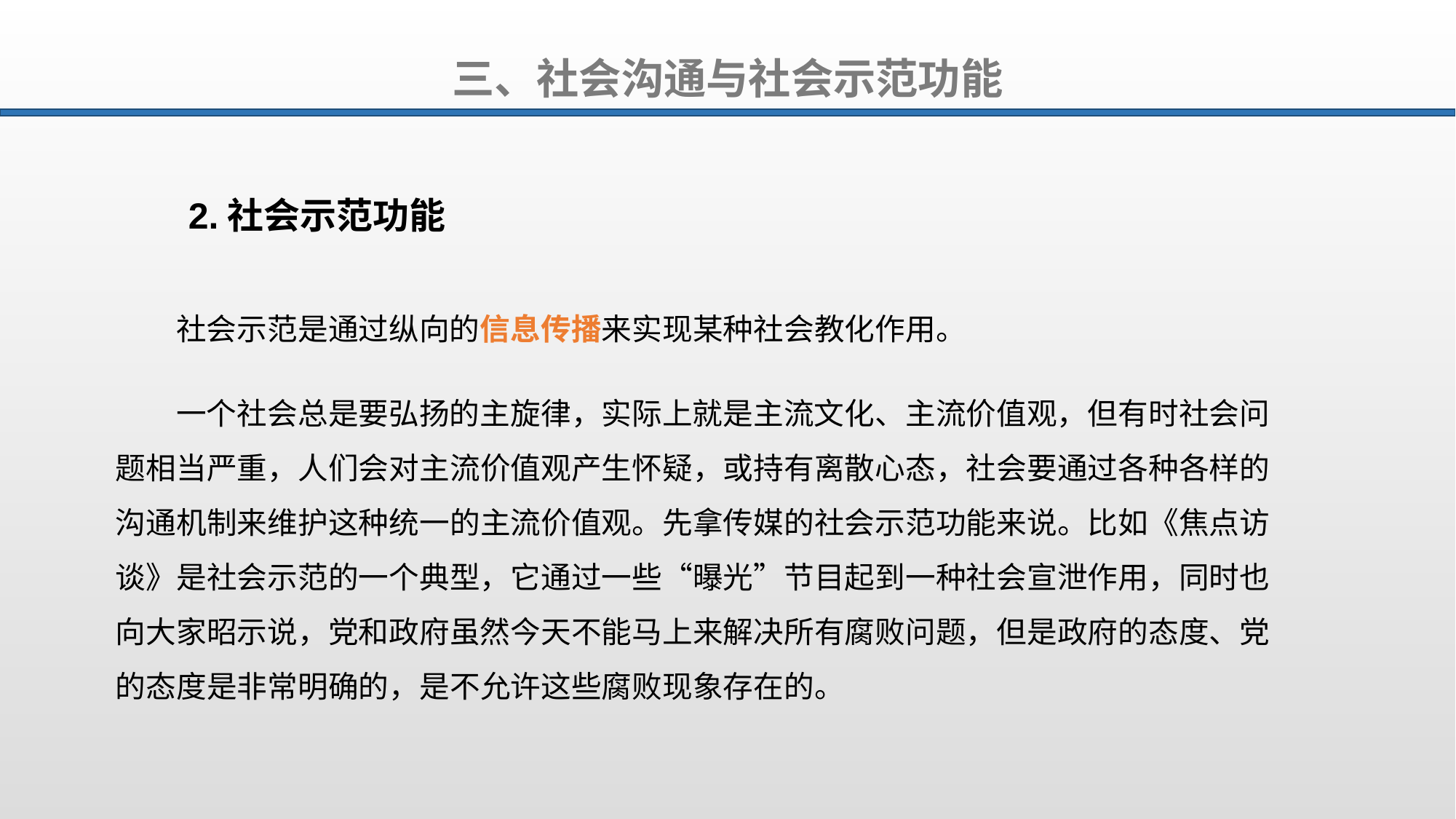

三、社会沟通与社会示范功能

2.社会示范功能
社会示范是通过纵向的信息传播来实现某种社会教化作用。
一个社会总是要弘扬的主旋律，实际上就是主流文化、主流价值观，但有时社会问题相当严重，人们会对主流价值观产生怀疑，或持有离散心态，社会要通过各种各样的沟通机制来维护这种统一的主流价值观。先拿传媒的社会示范功能来说。比如《焦点访谈》是社会示范的一个典型，它通过一些“曝光”节目起到一种社会宣泄作用，同时也向大家昭示说，党和政府虽然今天不能马上来解决所有腐败问题，但是政府的态度、党的态度是非常明确的，是不允许这些腐败现象存在的。